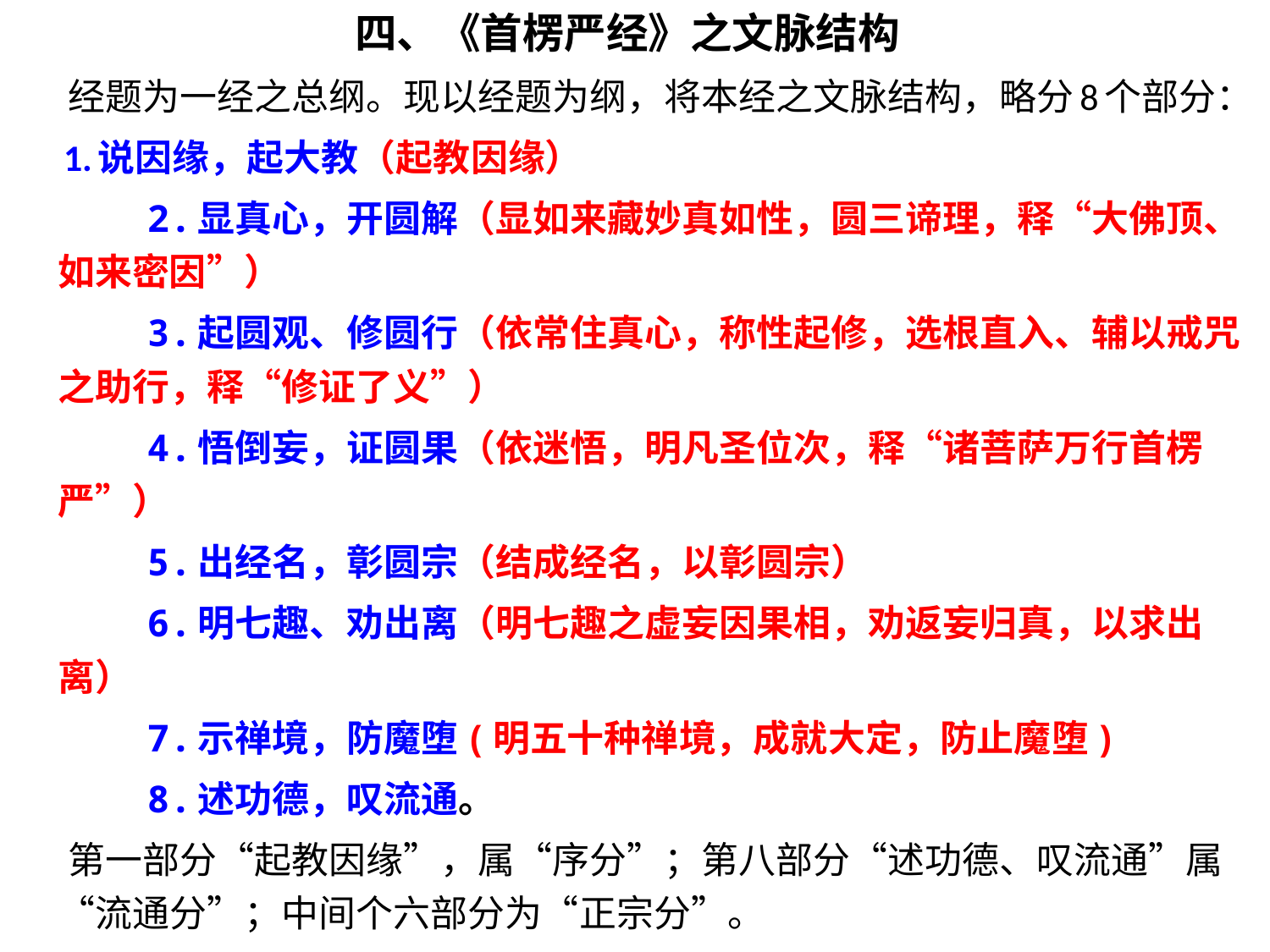

四、《首楞严经》之文脉结构
      经题为一经之总纲。现以经题为纲，将本经之文脉结构，略分8个部分：
      1.说因缘，起大教（起教因缘）
      2.显真心，开圆解（显如来藏妙真如性，圆三谛理，释“大佛顶、如来密因”）
      3.起圆观、修圆行（依常住真心，称性起修，选根直入、辅以戒咒之助行，释“修证了义”）
      4.悟倒妄，证圆果（依迷悟，明凡圣位次，释“诸菩萨万行首楞严”）
      5.出经名，彰圆宗（结成经名，以彰圆宗）
      6.明七趣、劝出离（明七趣之虚妄因果相，劝返妄归真，以求出离）
      7.示禅境，防魔堕(明五十种禅境，成就大定，防止魔堕)
      8.述功德，叹流通。
      第一部分“起教因缘”，属“序分”；第八部分“述功德、叹流通”属“流通分”；中间个六部分为“正宗分”。